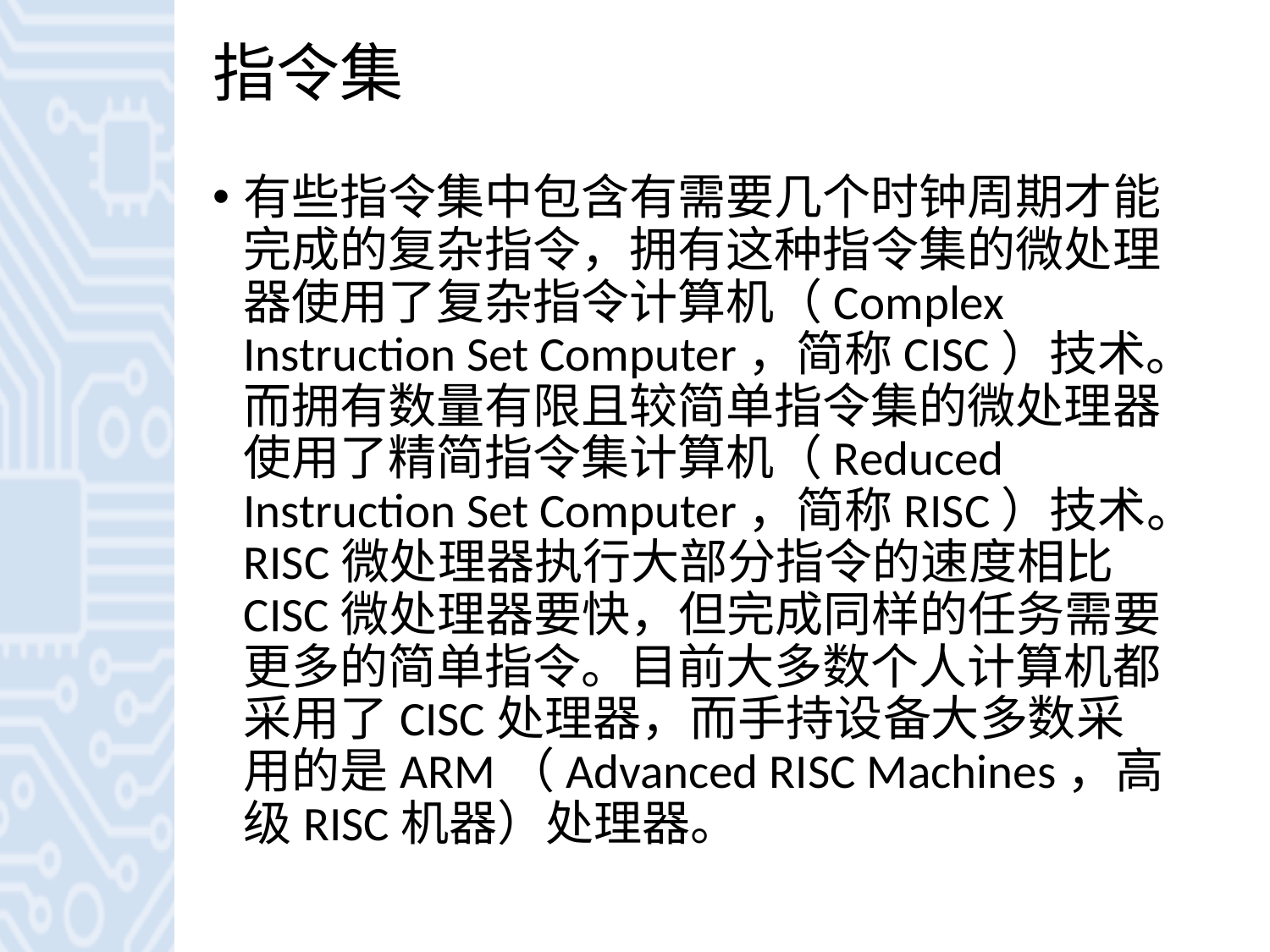

# 指令集
有些指令集中包含有需要几个时钟周期才能完成的复杂指令，拥有这种指令集的微处理器使用了复杂指令计算机（Complex Instruction Set Computer，简称CISC）技术。而拥有数量有限且较简单指令集的微处理器使用了精简指令集计算机（Reduced Instruction Set Computer，简称RISC）技术。RISC微处理器执行大部分指令的速度相比CISC微处理器要快，但完成同样的任务需要更多的简单指令。目前大多数个人计算机都采用了CISC处理器，而手持设备大多数采用的是ARM（Advanced RISC Machines，高级RISC机器）处理器。